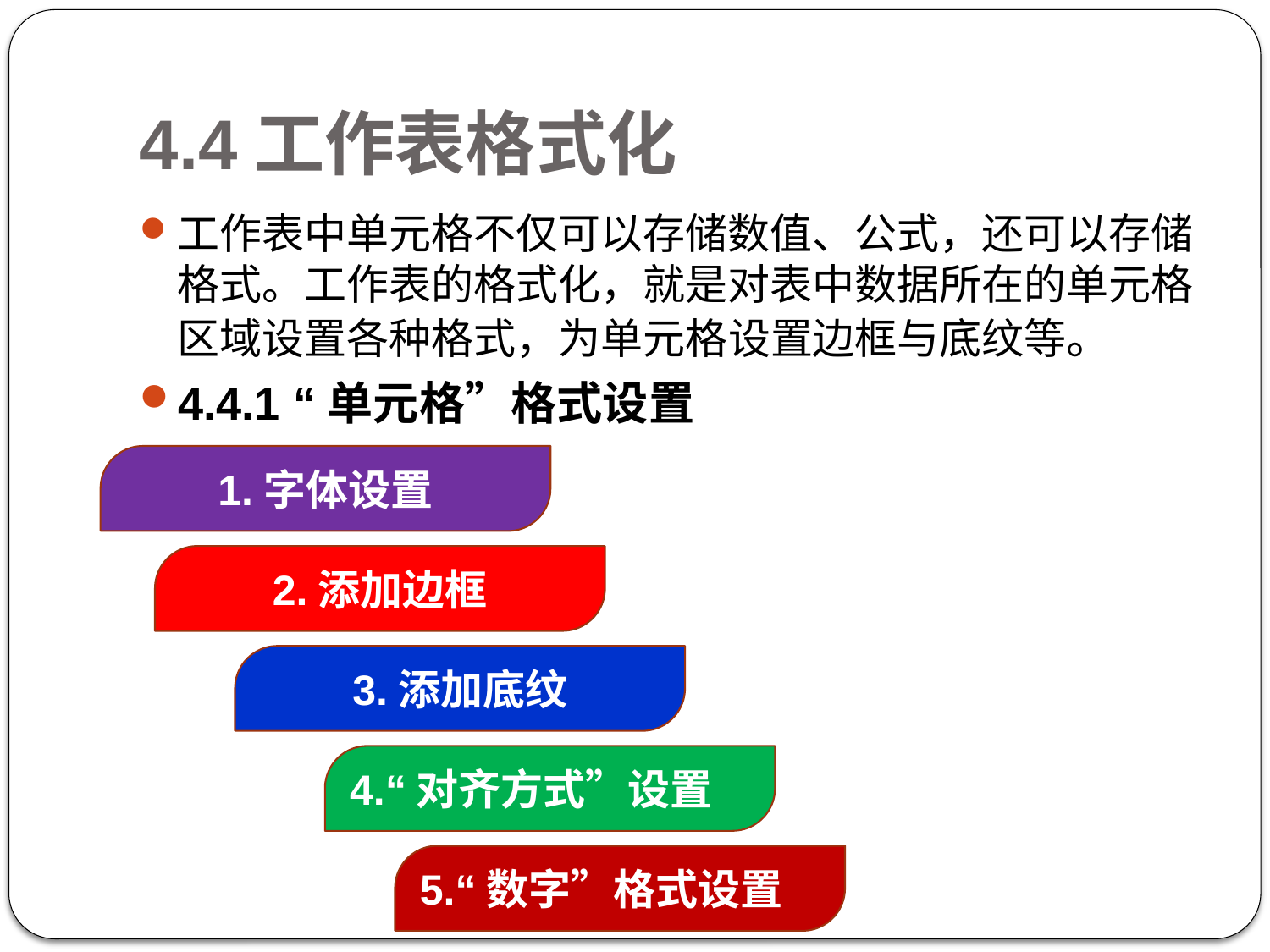

# 4.4工作表格式化
工作表中单元格不仅可以存储数值、公式，还可以存储格式。工作表的格式化，就是对表中数据所在的单元格区域设置各种格式，为单元格设置边框与底纹等。
4.4.1 “单元格”格式设置

1.字体设置
2.添加边框
3.添加底纹
4.“对齐方式”设置
5.“数字”格式设置